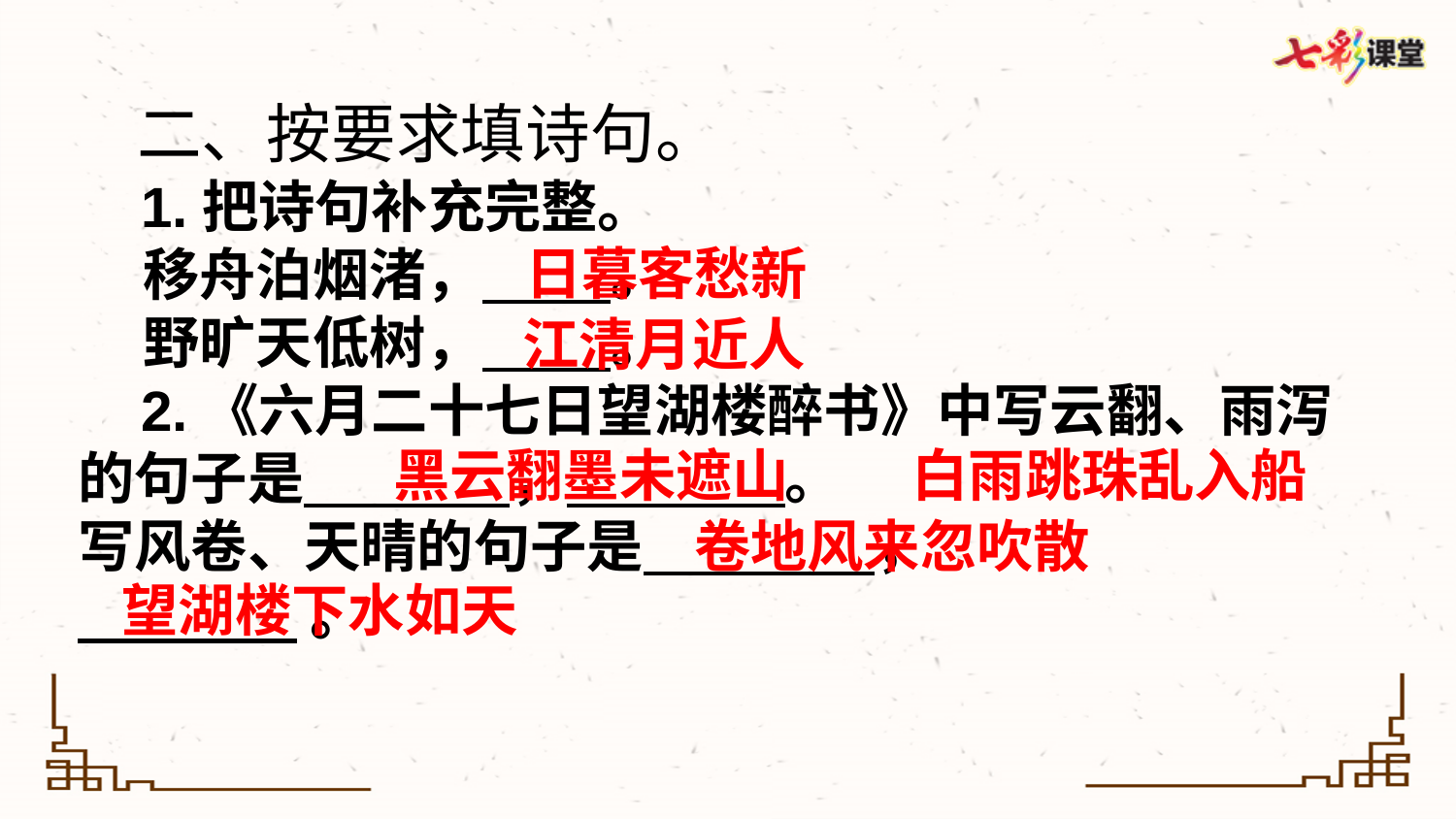

二、按要求填诗句。
    1.把诗句补充完整。
    移舟泊烟渚，          。
    野旷天低树，          。
    2.《六月二十七日望湖楼醉书》中写云翻、雨泻的句子是                ，                 。
写风卷、天晴的句子是                  ，
                 。
日暮客愁新
江清月近人
黑云翻墨未遮山
白雨跳珠乱入船
卷地风来忽吹散
望湖楼下水如天